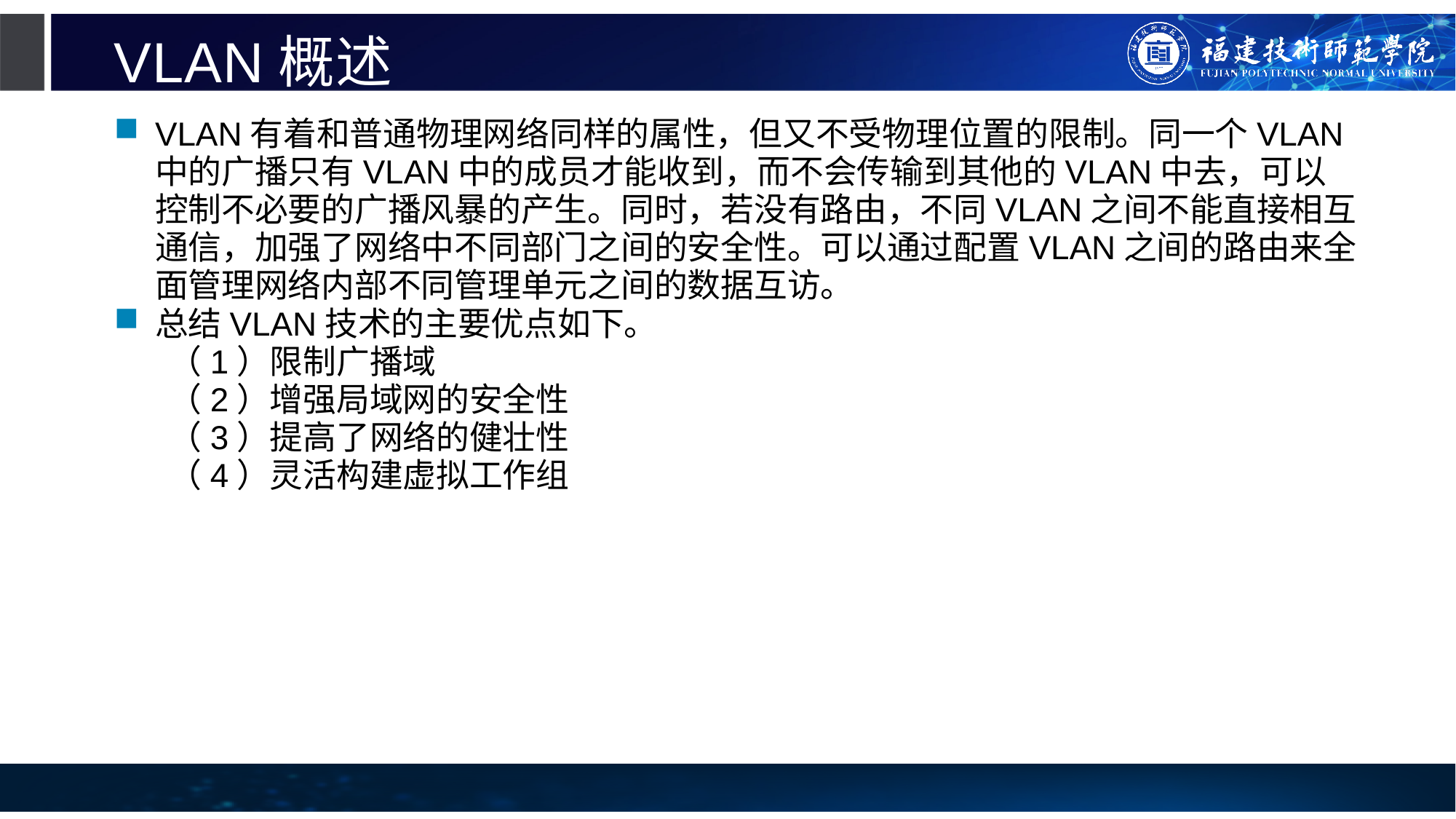

# VLAN概述
VLAN有着和普通物理网络同样的属性，但又不受物理位置的限制。同一个VLAN中的广播只有VLAN中的成员才能收到，而不会传输到其他的VLAN中去，可以控制不必要的广播风暴的产生。同时，若没有路由，不同VLAN之间不能直接相互通信，加强了网络中不同部门之间的安全性。可以通过配置VLAN之间的路由来全面管理网络内部不同管理单元之间的数据互访。
总结VLAN技术的主要优点如下。
（1）限制广播域
（2）增强局域网的安全性
（3）提高了网络的健壮性
（4）灵活构建虚拟工作组